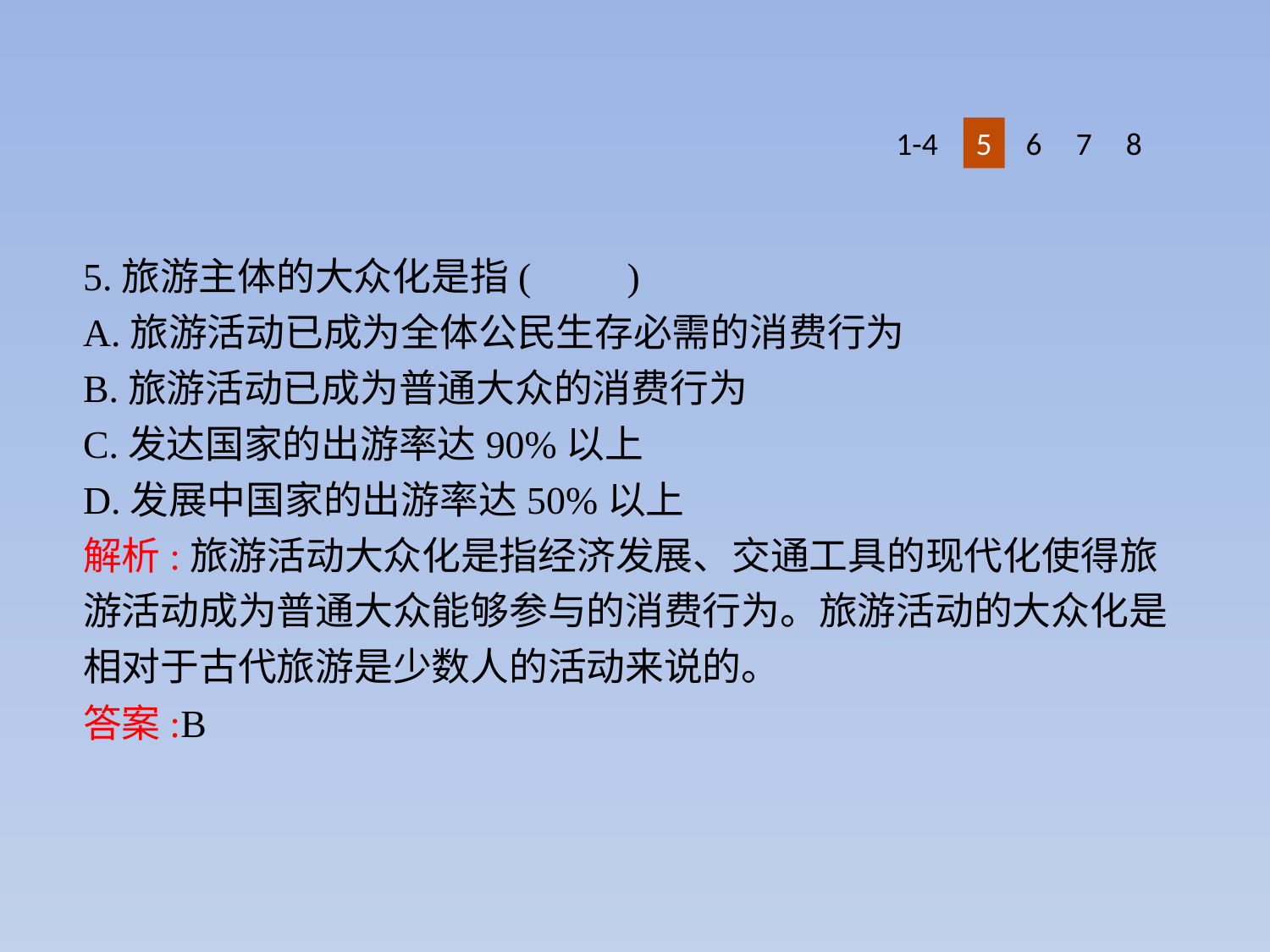

1-4
5
6
7
8
5.旅游主体的大众化是指(　　)
A.旅游活动已成为全体公民生存必需的消费行为
B.旅游活动已成为普通大众的消费行为
C.发达国家的出游率达90%以上
D.发展中国家的出游率达50%以上
解析:旅游活动大众化是指经济发展、交通工具的现代化使得旅游活动成为普通大众能够参与的消费行为。旅游活动的大众化是相对于古代旅游是少数人的活动来说的。
答案:B